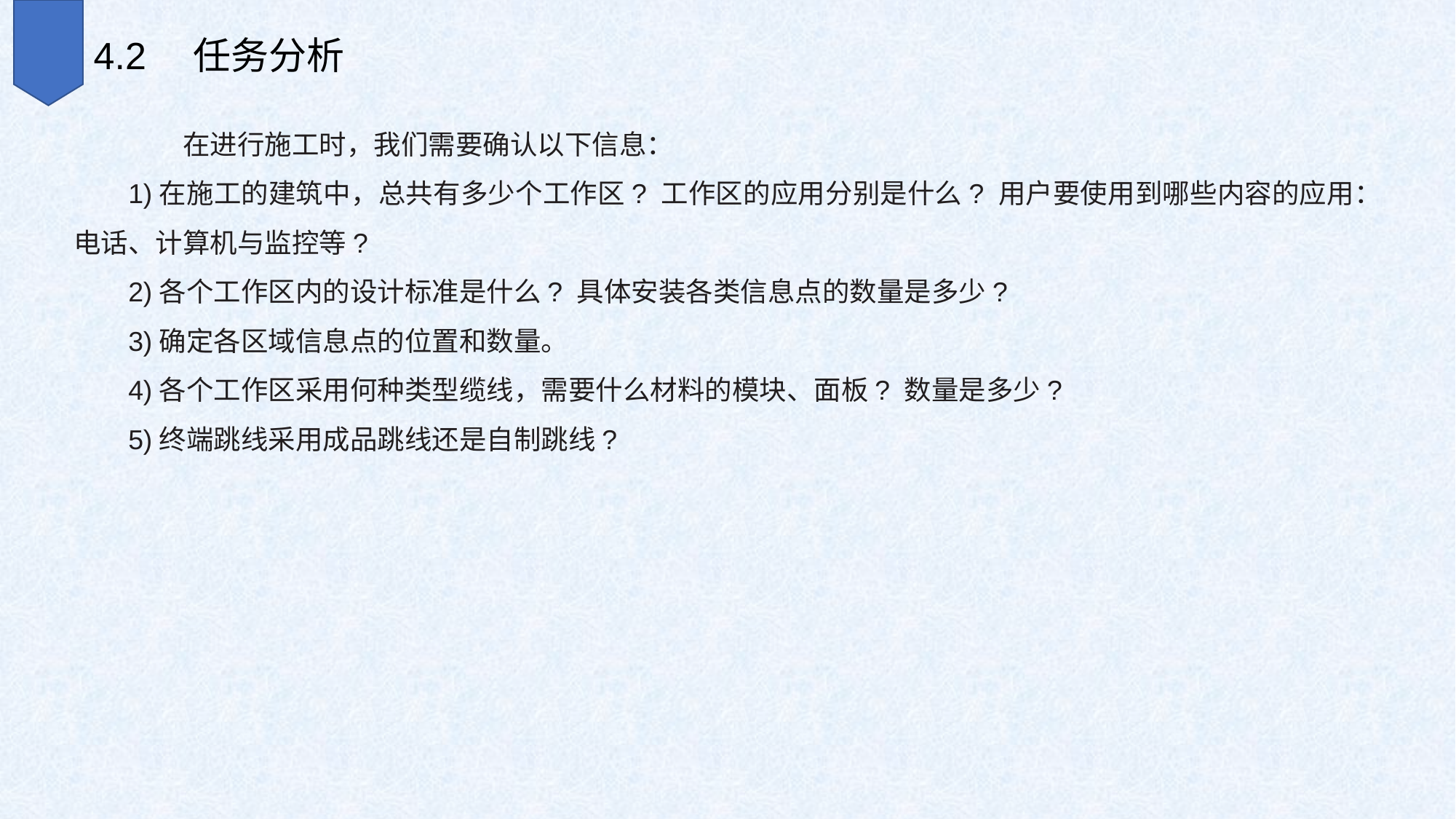

4.2　任务分析
　　在进行施工时，我们需要确认以下信息：
1)在施工的建筑中，总共有多少个工作区? 工作区的应用分别是什么? 用户要使用到哪些内容的应用：电话、计算机与监控等?
2)各个工作区内的设计标准是什么? 具体安装各类信息点的数量是多少?
3)确定各区域信息点的位置和数量。
4)各个工作区采用何种类型缆线，需要什么材料的模块、面板? 数量是多少?
5)终端跳线采用成品跳线还是自制跳线?